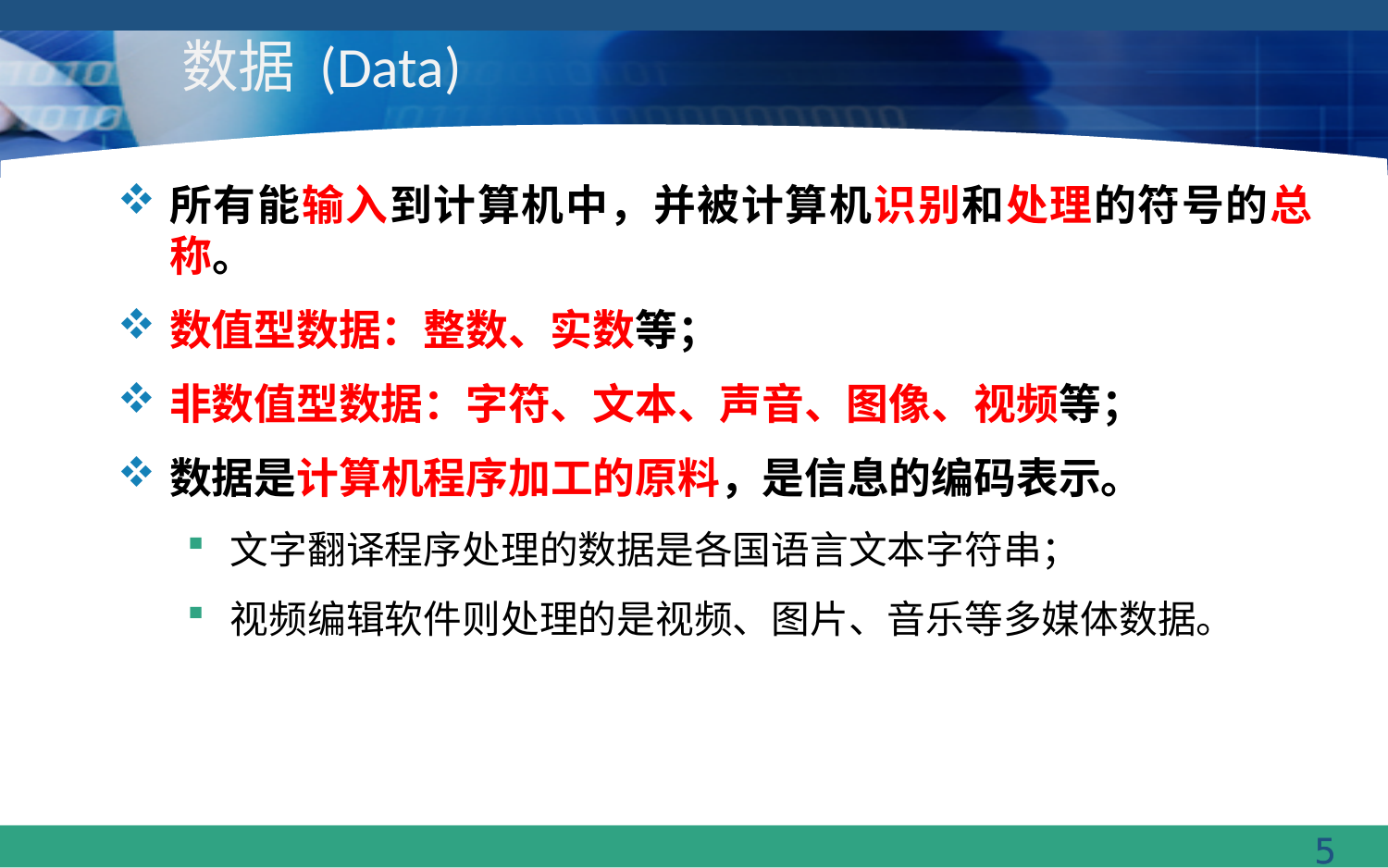

# 数据 (Data)
所有能输入到计算机中，并被计算机识别和处理的符号的总称。
数值型数据：整数、实数等；
非数值型数据：字符、文本、声音、图像、视频等；
数据是计算机程序加工的原料，是信息的编码表示。
文字翻译程序处理的数据是各国语言文本字符串；
视频编辑软件则处理的是视频、图片、音乐等多媒体数据。